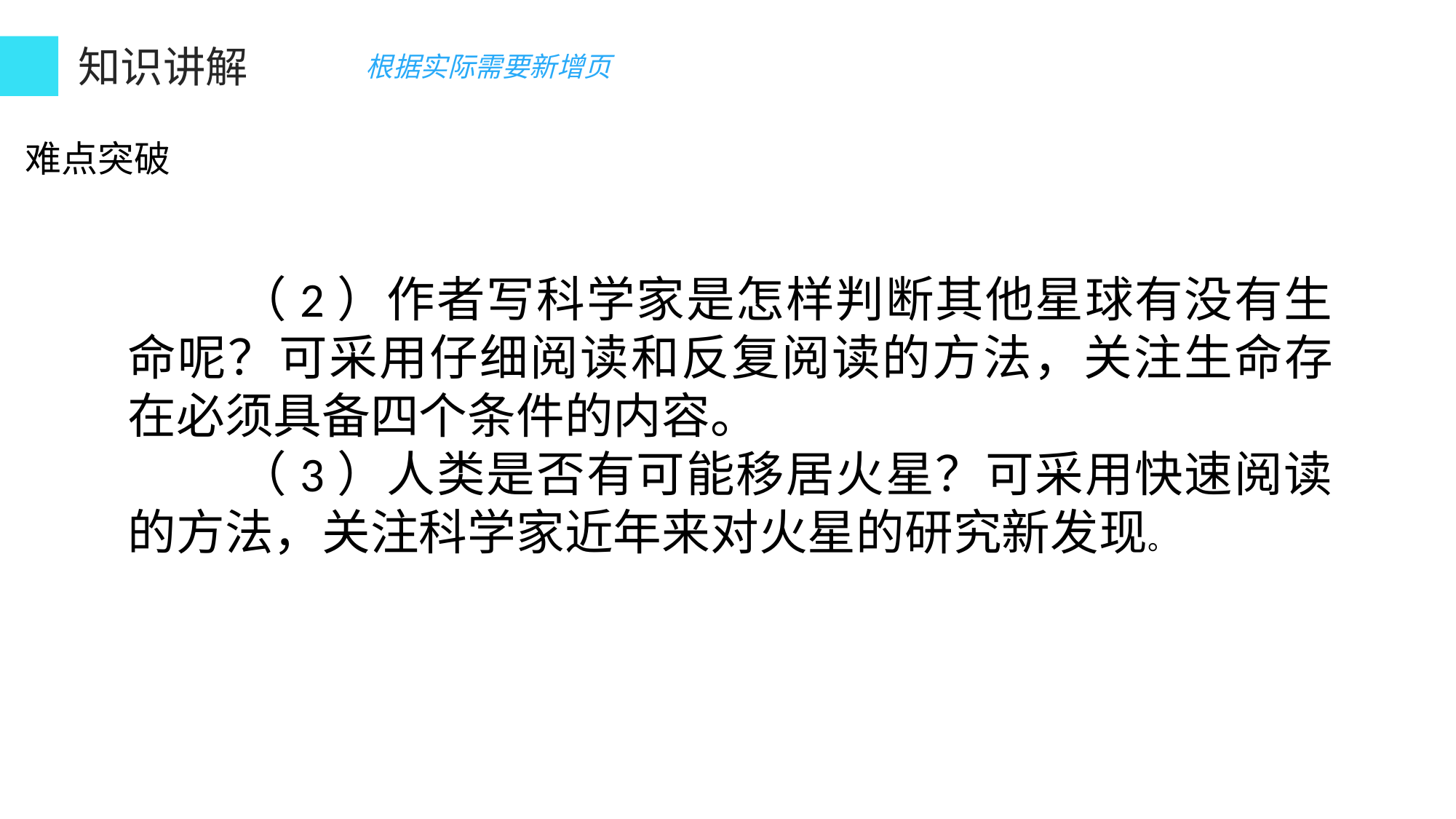

活动与探究（温馨提示：规范操作、注意安全）

知识讲解

根据实际需要新增页
难点突破
     （2）作者写科学家是怎样判断其他星球有没有生命呢？可采用仔细阅读和反复阅读的方法，关注生命存在必须具备四个条件的内容。
     （3）人类是否有可能移居火星？可采用快速阅读的方法，关注科学家近年来对火星的研究新发现。